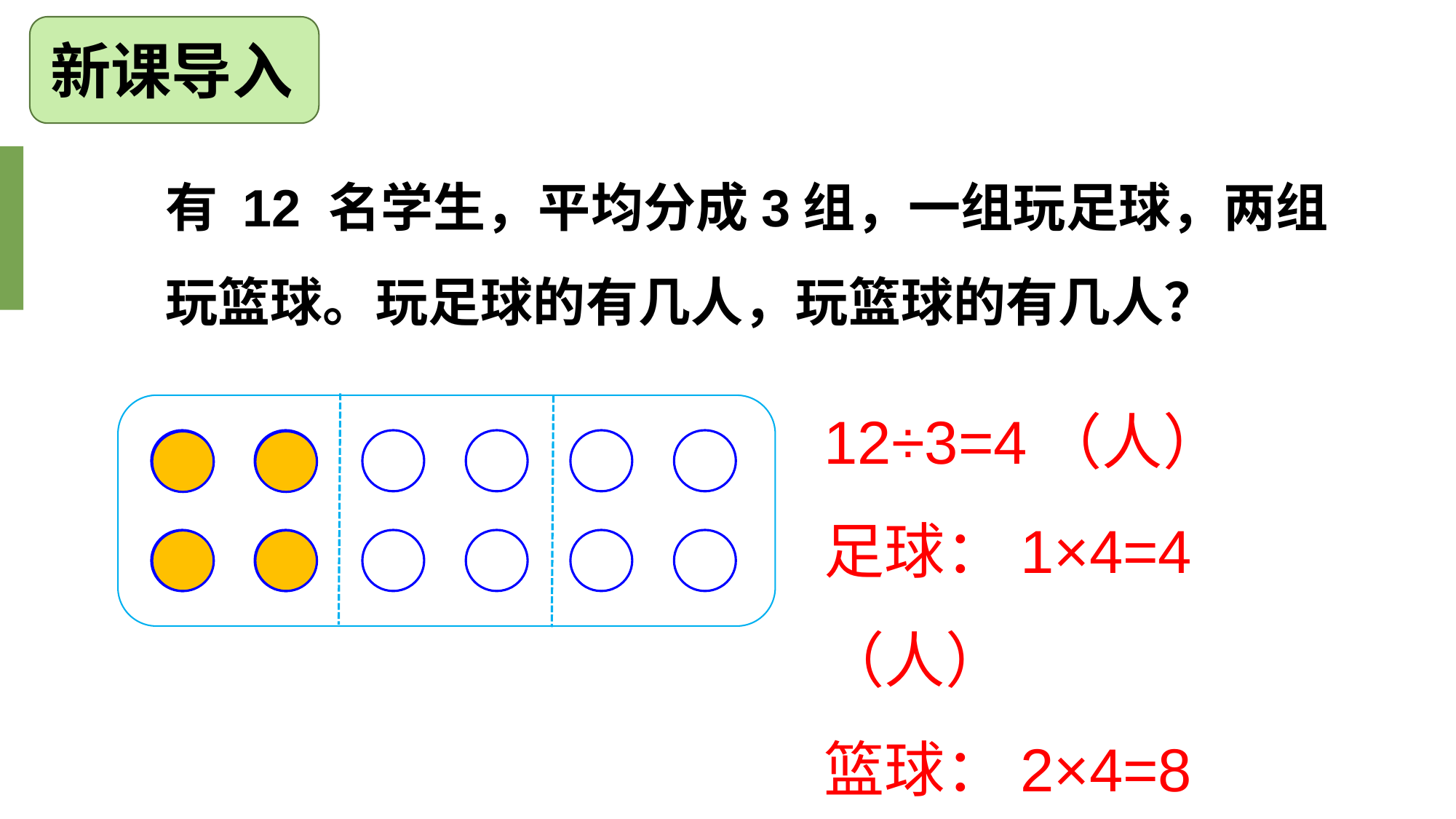

新课导入
有 12 名学生，平均分成3组，一组玩足球，两组玩篮球。玩足球的有几人，玩篮球的有几人？

12÷3=4（人）
足球：1×4=4（人）
篮球：2×4=8（人）